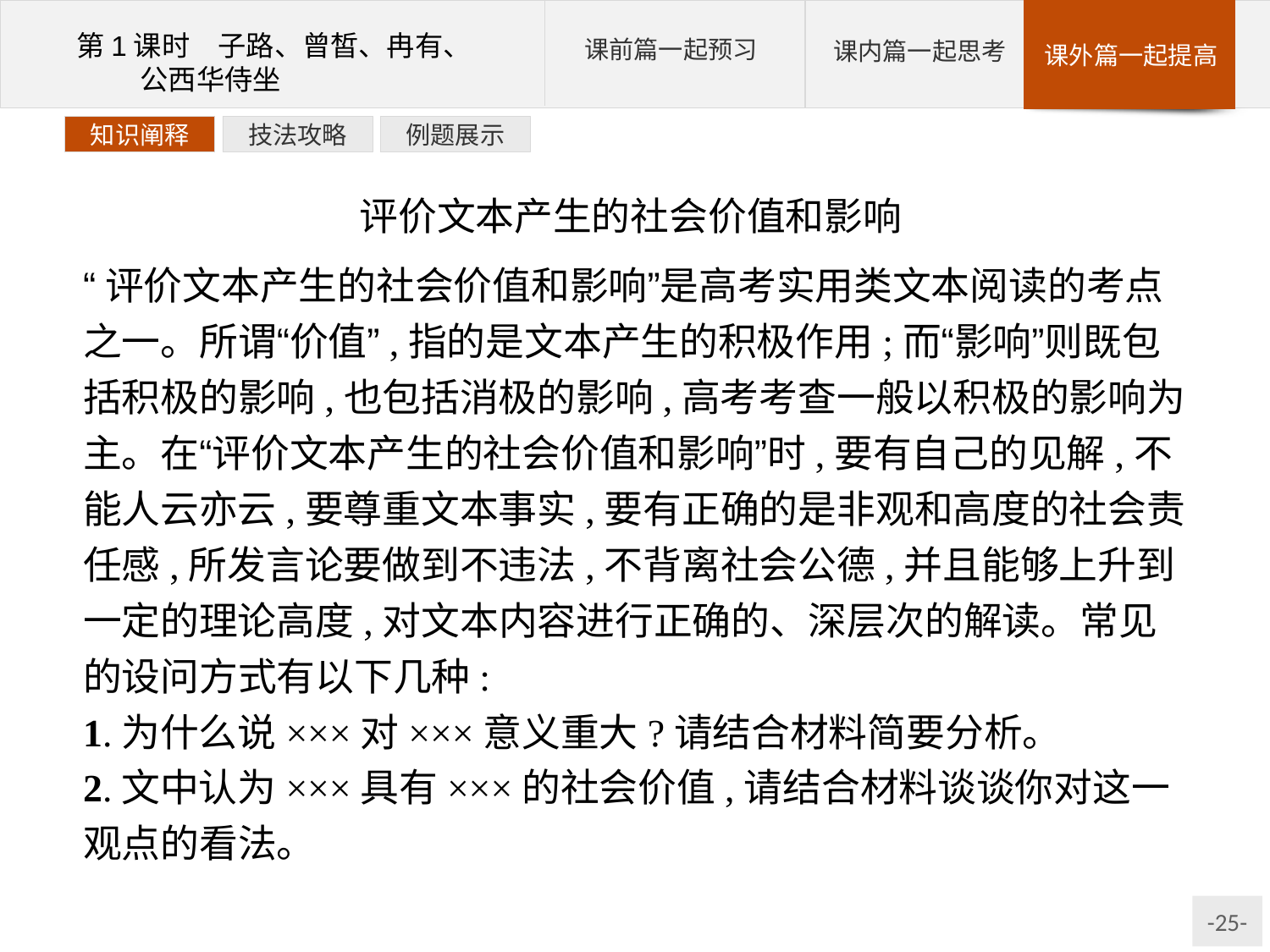

例题展示
技法攻略
知识阐释
评价文本产生的社会价值和影响
“评价文本产生的社会价值和影响”是高考实用类文本阅读的考点之一。所谓“价值”,指的是文本产生的积极作用;而“影响”则既包括积极的影响,也包括消极的影响,高考考查一般以积极的影响为主。在“评价文本产生的社会价值和影响”时,要有自己的见解,不能人云亦云,要尊重文本事实,要有正确的是非观和高度的社会责任感,所发言论要做到不违法,不背离社会公德,并且能够上升到一定的理论高度,对文本内容进行正确的、深层次的解读。常见的设问方式有以下几种:
1.为什么说×××对×××意义重大?请结合材料简要分析。
2.文中认为×××具有×××的社会价值,请结合材料谈谈你对这一观点的看法。